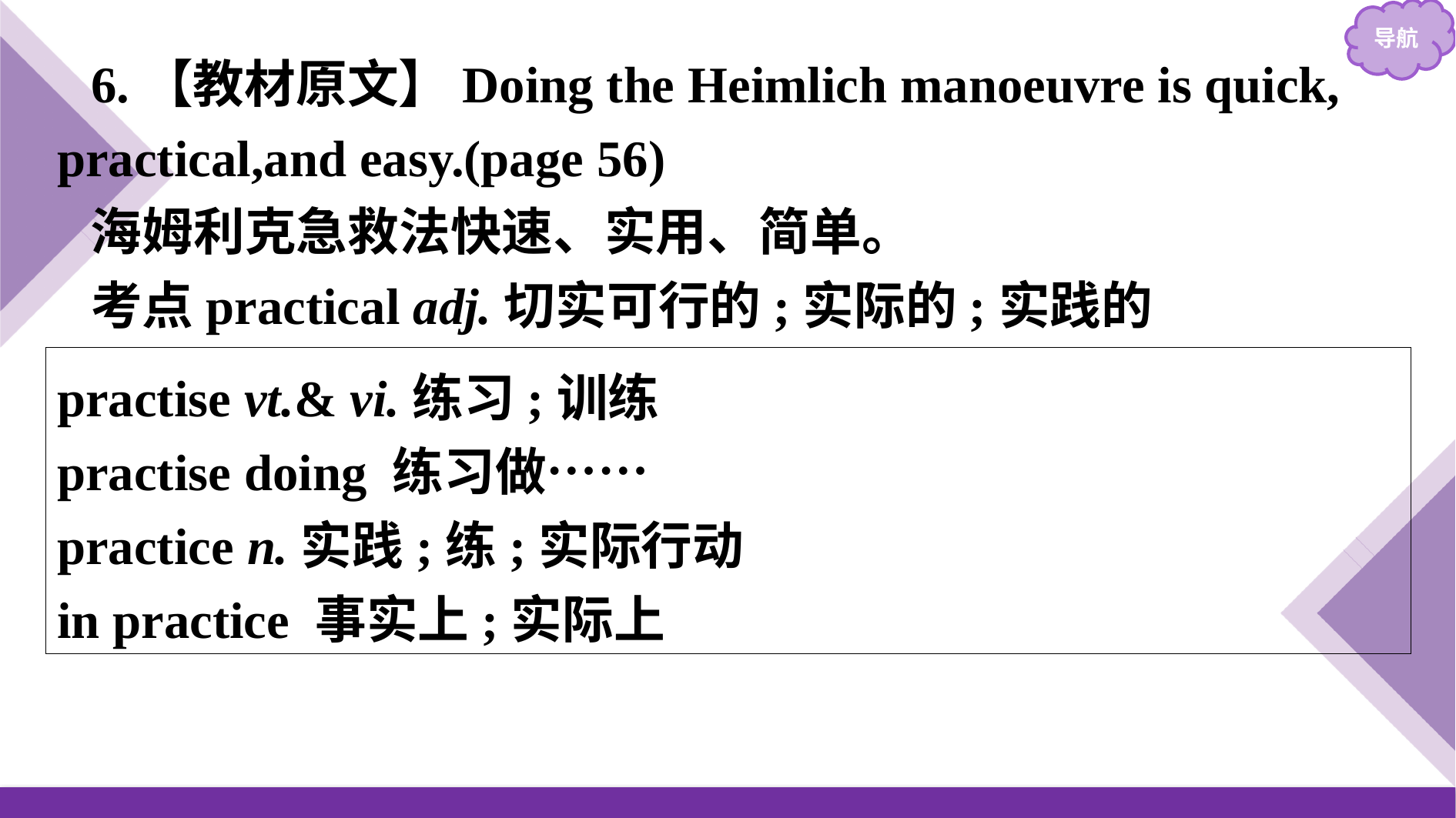

6.【教材原文】Doing the Heimlich manoeuvre is quick, practical,and easy.(page 56)
海姆利克急救法快速、实用、简单。
考点practical adj.切实可行的;实际的;实践的
practise vt.& vi.练习;训练
practise doing 练习做……
practice n.实践;练;实际行动
in practice 事实上;实际上